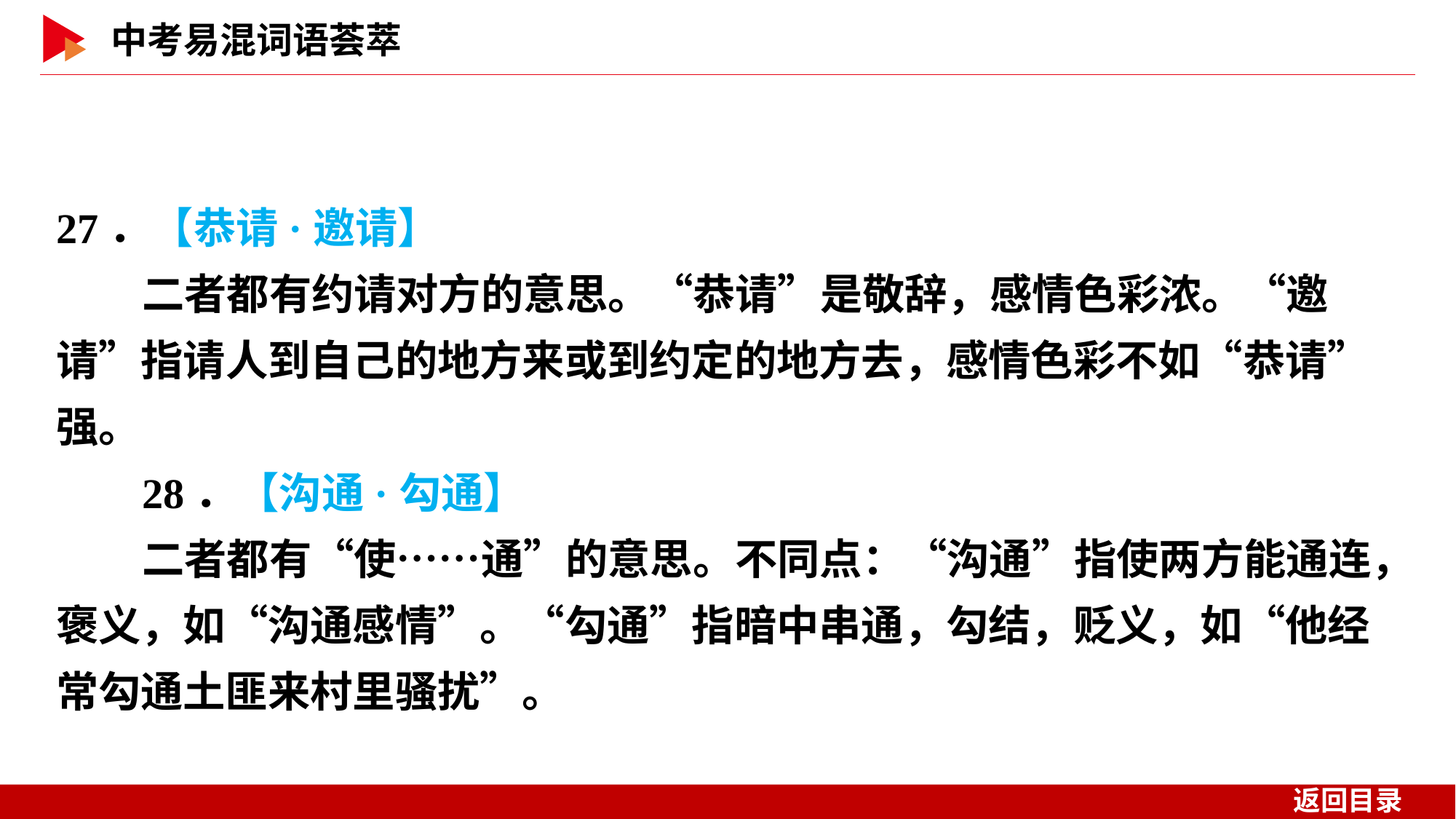

27．【恭请·邀请】
二者都有约请对方的意思。“恭请”是敬辞，感情色彩浓。“邀请”指请人到自己的地方来或到约定的地方去，感情色彩不如“恭请”强。
28．【沟通·勾通】
二者都有“使……通”的意思。不同点：“沟通”指使两方能通连，褒义，如“沟通感情”。“勾通”指暗中串通，勾结，贬义，如“他经常勾通土匪来村里骚扰”。